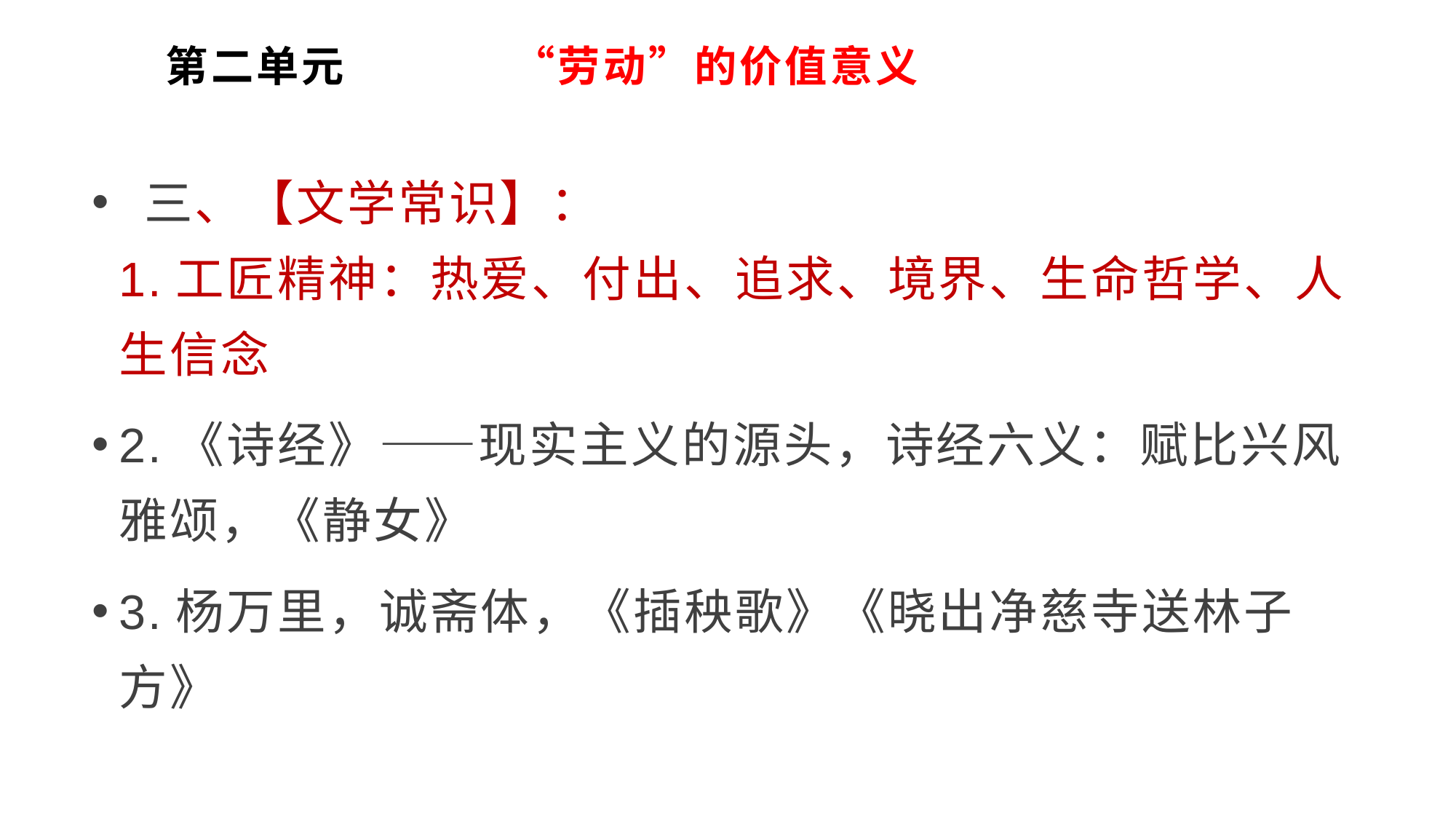

# 第二单元             “劳动”的价值意义
 三、【文学常识】：
1.工匠精神：热爱、付出、追求、境界、生命哲学、人生信念
2.《诗经》——现实主义的源头，诗经六义：赋比兴风雅颂，《静女》
3.杨万里，诚斋体，《插秧歌》《晓出净慈寺送林子方》